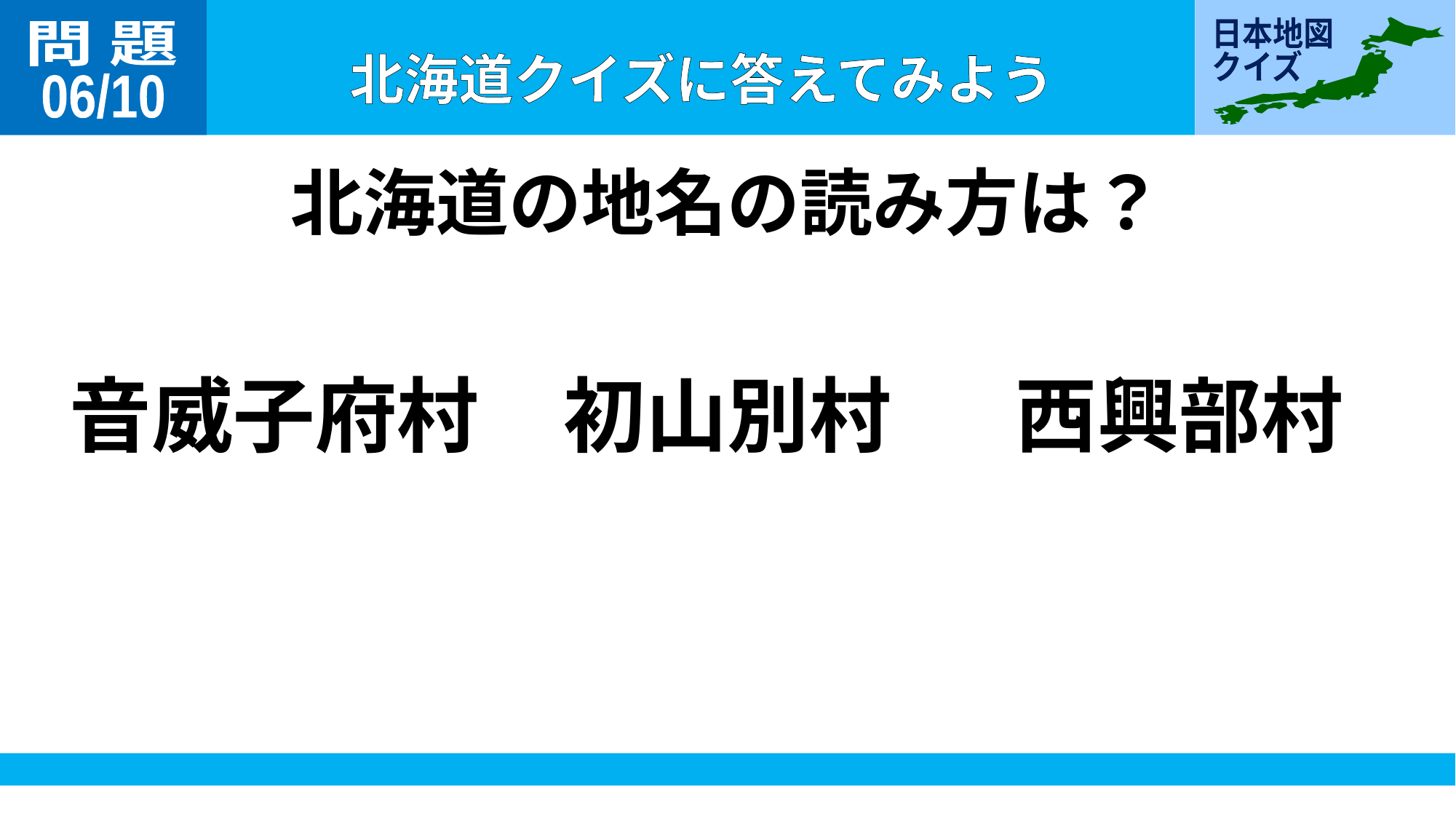

問 題
06/10
北海道の地名の読み方は？
音威子府村
初山別村
西興部村